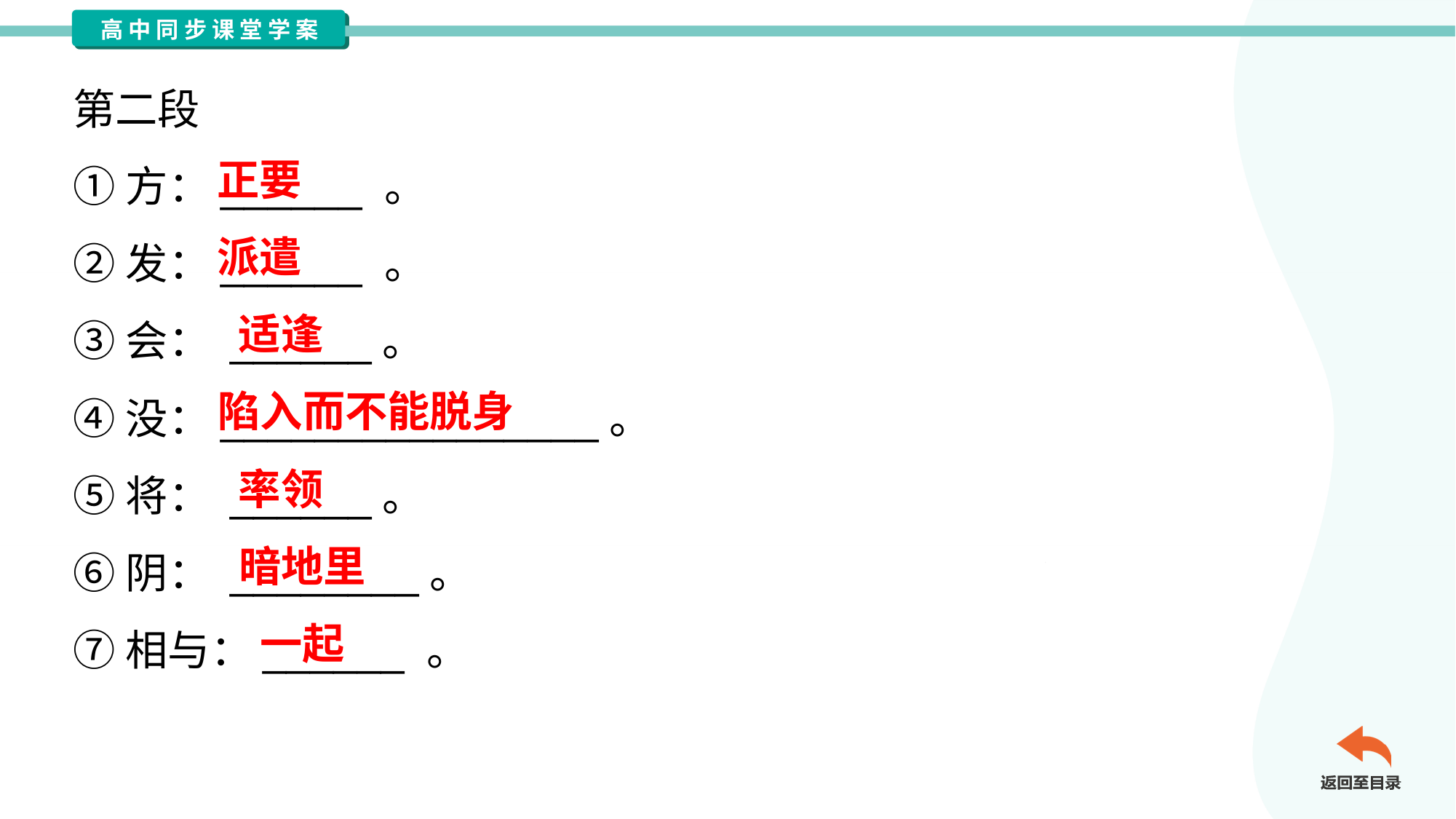

第二段
①方：______ 。
②发：______ 。
③会： ______。
④没：________________。
⑤将： ______。
⑥阴： ________。
⑦相与：______ 。

正要
派遣
适逢
陷入而不能脱身
率领
暗地里
一起